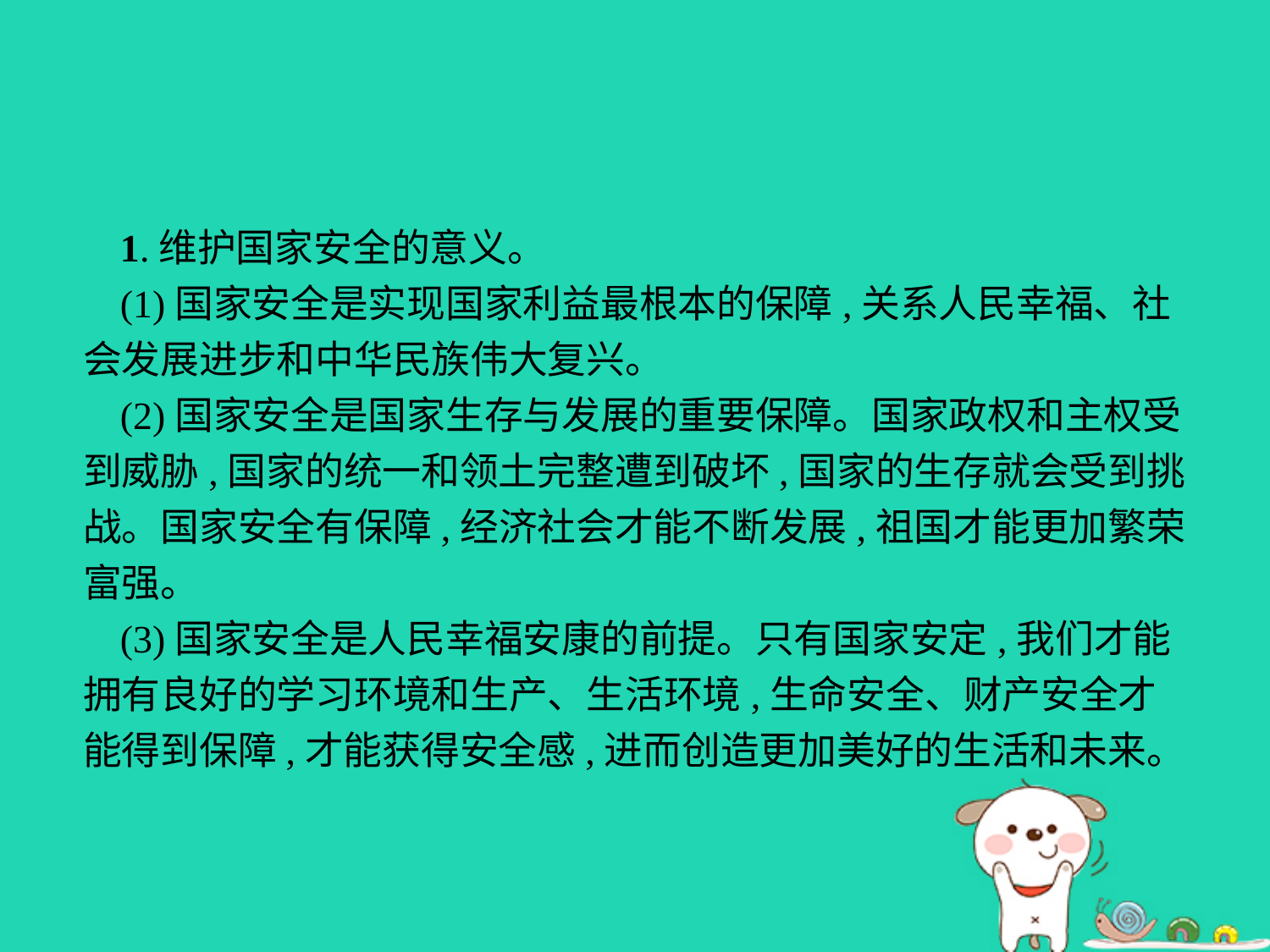

1.维护国家安全的意义。
(1)国家安全是实现国家利益最根本的保障,关系人民幸福、社会发展进步和中华民族伟大复兴。
(2)国家安全是国家生存与发展的重要保障。国家政权和主权受到威胁,国家的统一和领土完整遭到破坏,国家的生存就会受到挑战。国家安全有保障,经济社会才能不断发展,祖国才能更加繁荣富强。
(3)国家安全是人民幸福安康的前提。只有国家安定,我们才能拥有良好的学习环境和生产、生活环境,生命安全、财产安全才能得到保障,才能获得安全感,进而创造更加美好的生活和未来。